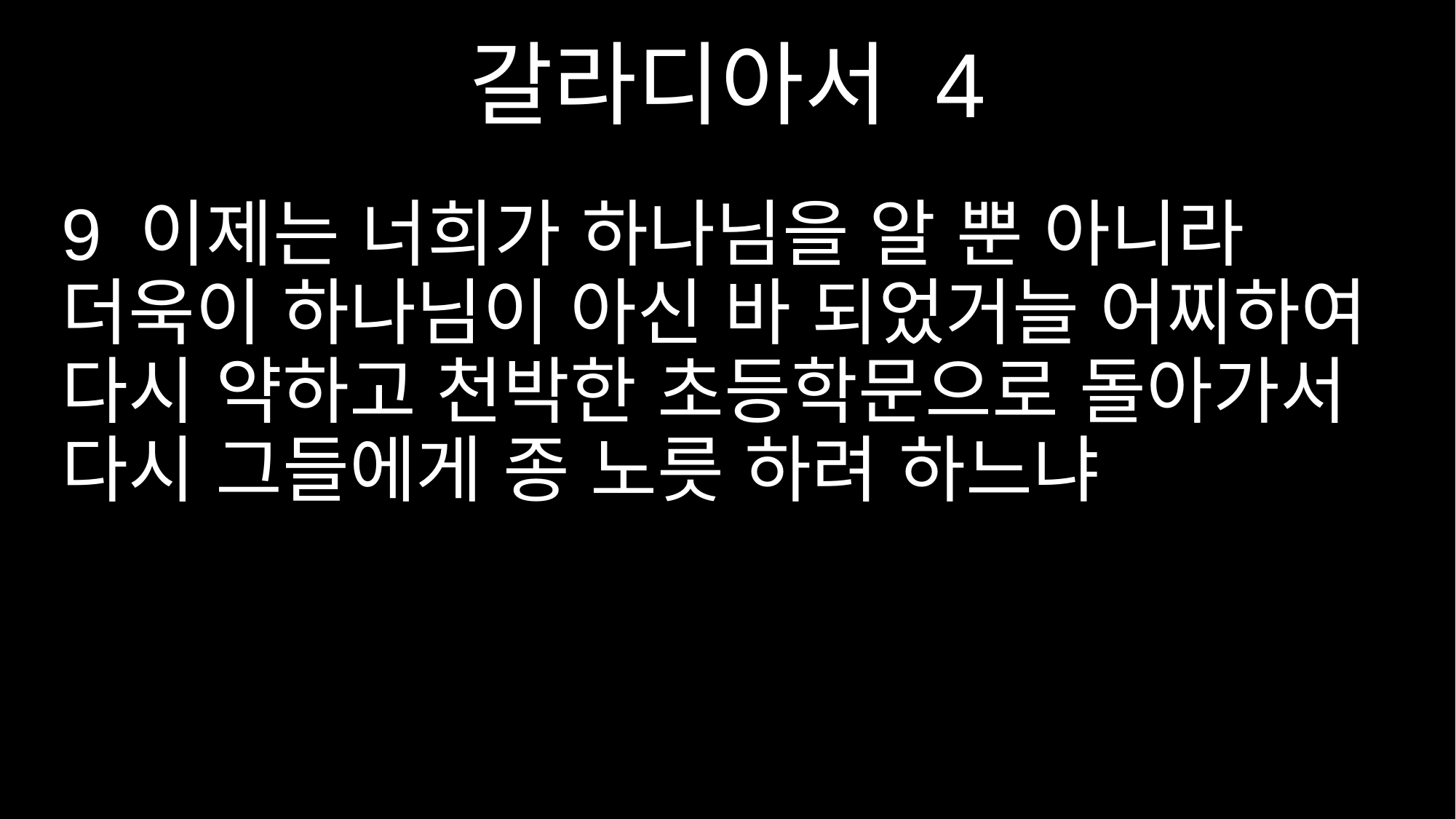

갈라디아서 4
9 이제는 너희가 하나님을 알 뿐 아니라 더욱이 하나님이 아신 바 되었거늘 어찌하여 다시 약하고 천박한 초등학문으로 돌아가서 다시 그들에게 종 노릇 하려 하느냐